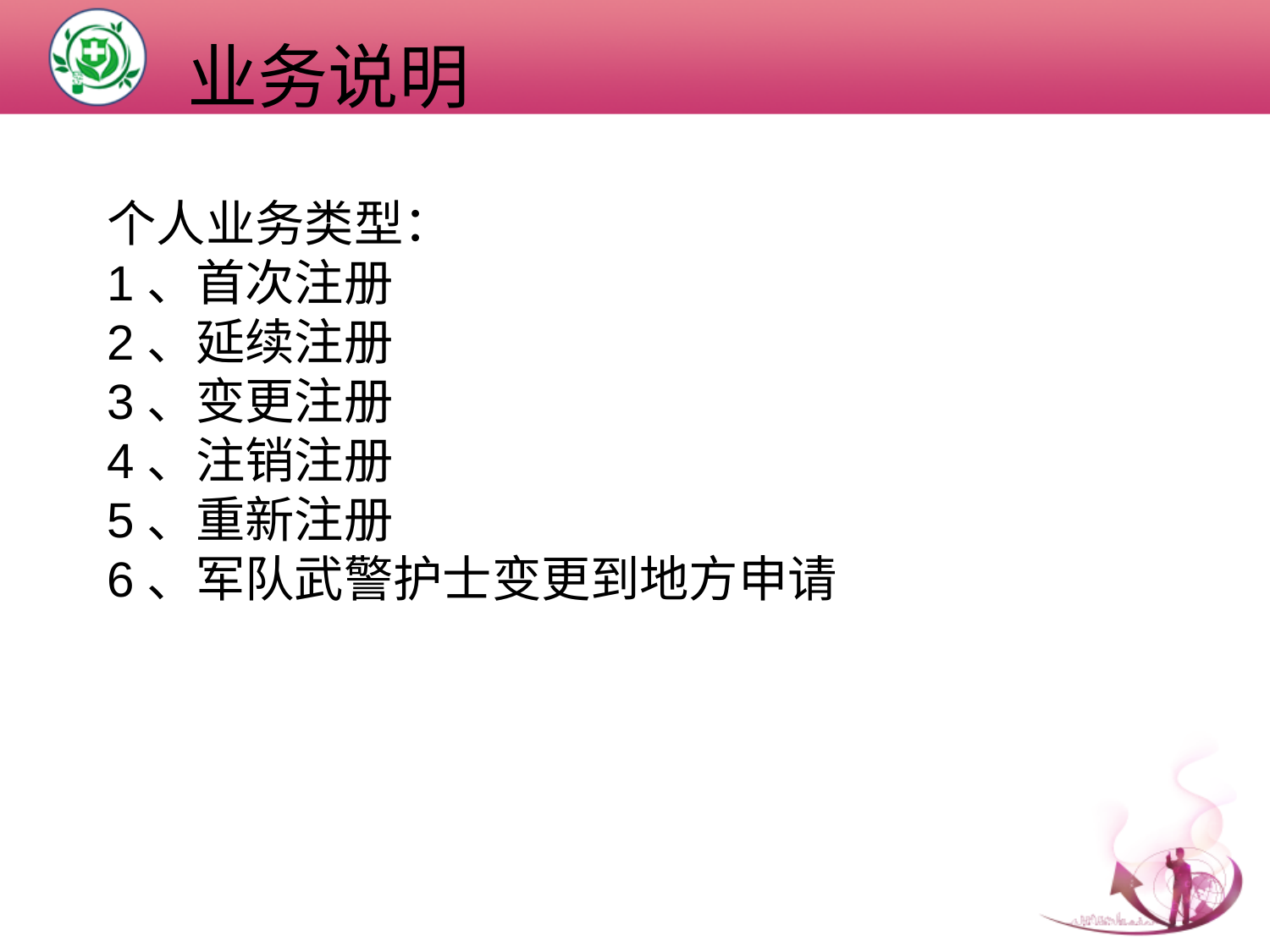

业务说明
个人业务类型：
1、首次注册
2、延续注册
3、变更注册
4、注销注册
5、重新注册
6、军队武警护士变更到地方申请